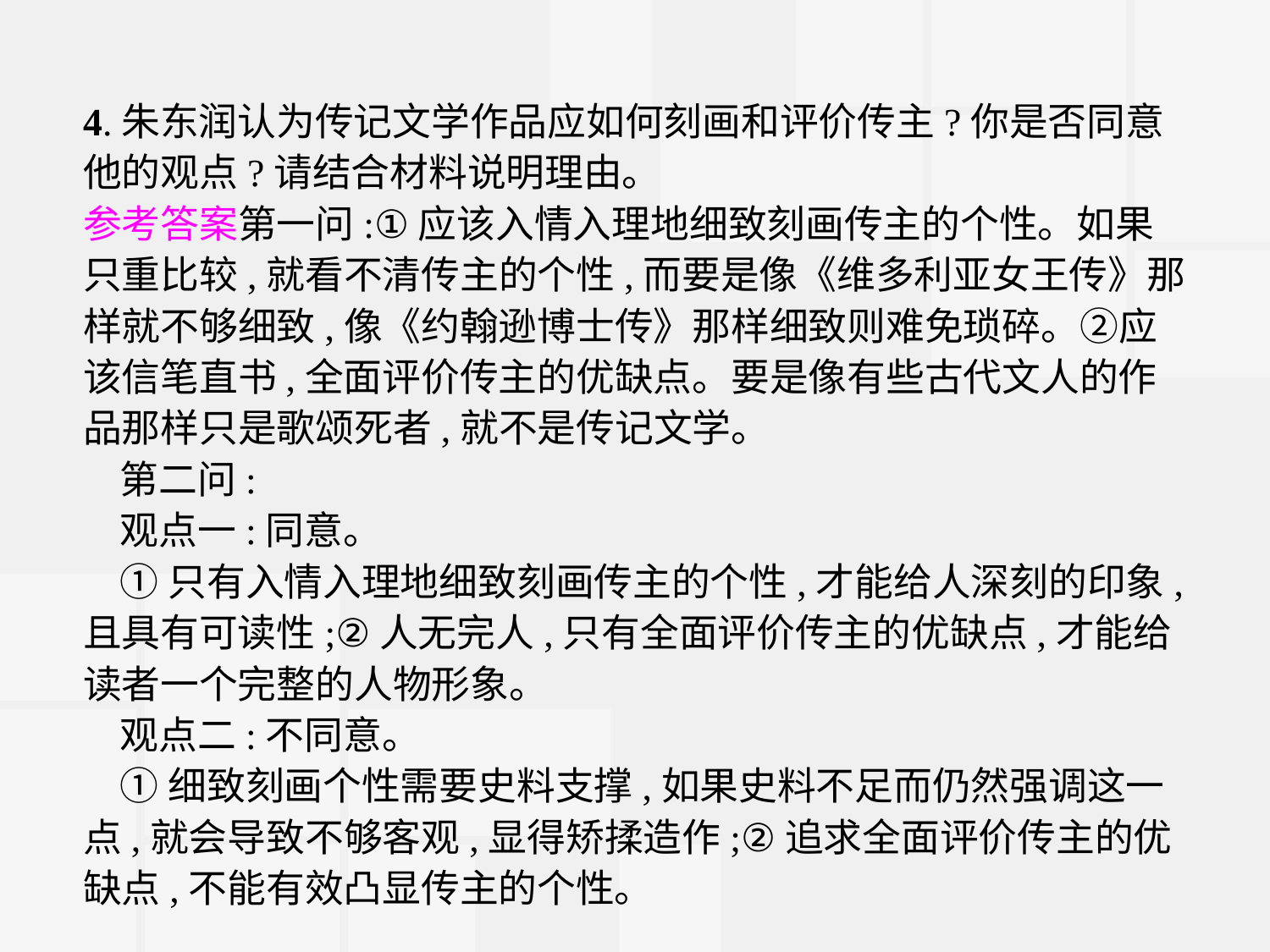

4.朱东润认为传记文学作品应如何刻画和评价传主?你是否同意他的观点?请结合材料说明理由。
参考答案第一问:①应该入情入理地细致刻画传主的个性。如果只重比较,就看不清传主的个性,而要是像《维多利亚女王传》那样就不够细致,像《约翰逊博士传》那样细致则难免琐碎。②应该信笔直书,全面评价传主的优缺点。要是像有些古代文人的作品那样只是歌颂死者,就不是传记文学。
第二问:
观点一:同意。
①只有入情入理地细致刻画传主的个性,才能给人深刻的印象,且具有可读性;②人无完人,只有全面评价传主的优缺点,才能给读者一个完整的人物形象。
观点二:不同意。
①细致刻画个性需要史料支撑,如果史料不足而仍然强调这一点,就会导致不够客观,显得矫揉造作;②追求全面评价传主的优缺点,不能有效凸显传主的个性。